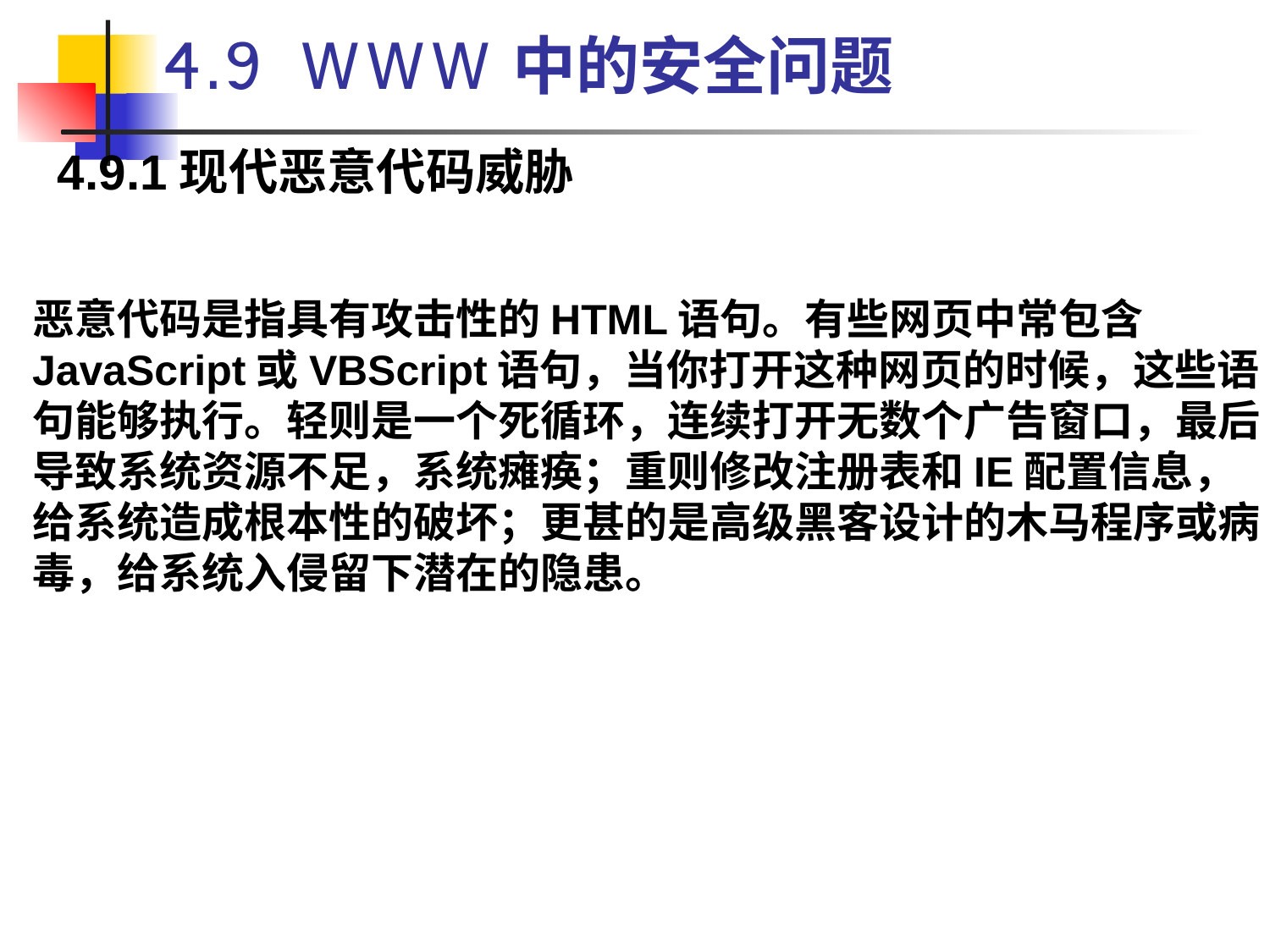

4.9  WWW中的安全问题
4.9.1现代恶意代码威胁
恶意代码是指具有攻击性的HTML语句。有些网页中常包含JavaScript或VBScript语句，当你打开这种网页的时候，这些语句能够执行。轻则是一个死循环，连续打开无数个广告窗口，最后导致系统资源不足，系统瘫痪；重则修改注册表和IE配置信息，给系统造成根本性的破坏；更甚的是高级黑客设计的木马程序或病毒，给系统入侵留下潜在的隐患。